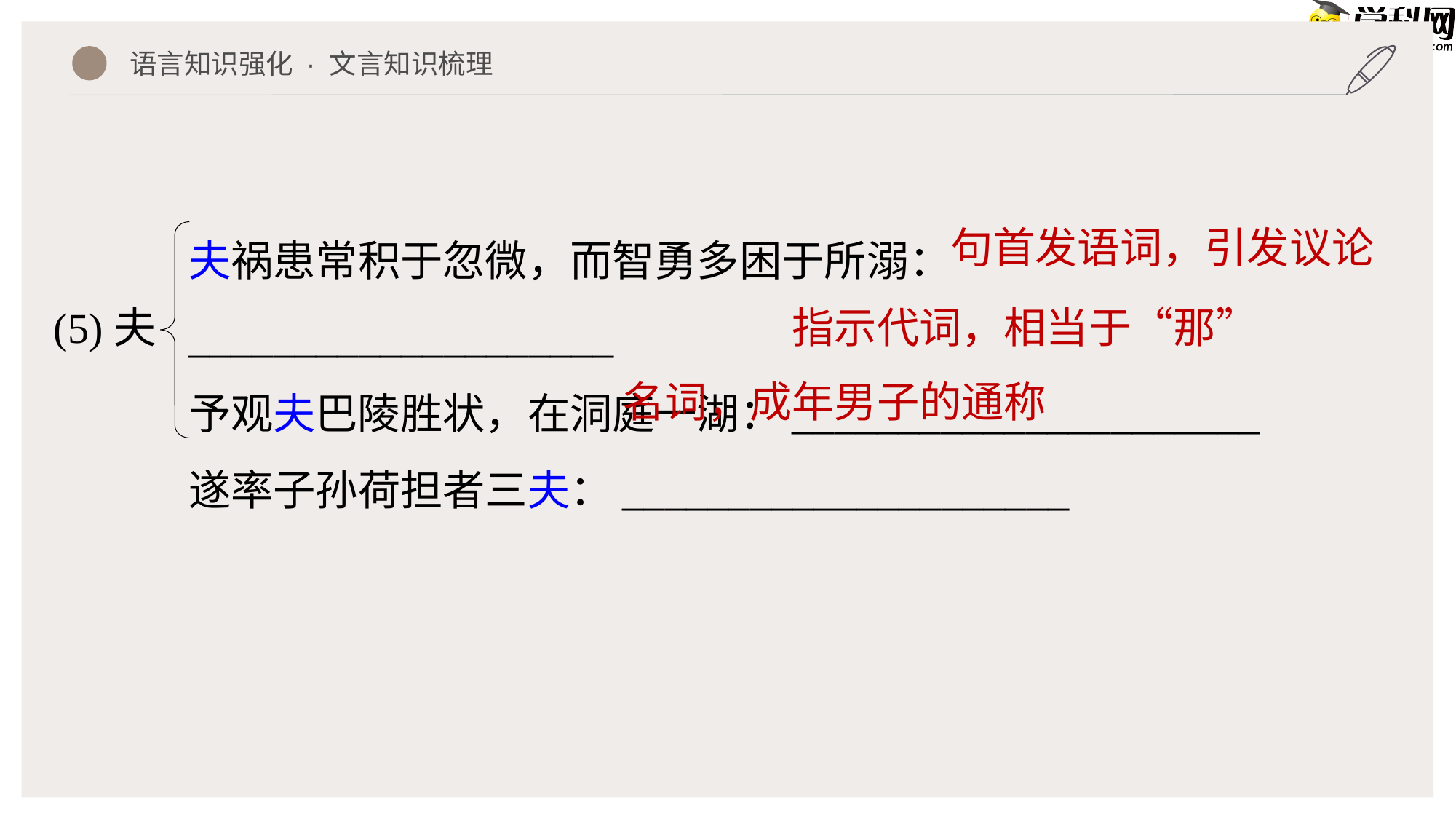

语言知识强化 · 文言知识梳理

夫祸患常积于忽微，而智勇多困于所溺：____________________
予观夫巴陵胜状，在洞庭一湖：______________________
遂率子孙荷担者三夫：_____________________

(5)夫
句首发语词，引发议论
指示代词，相当于“那”
名词，成年男子的通称